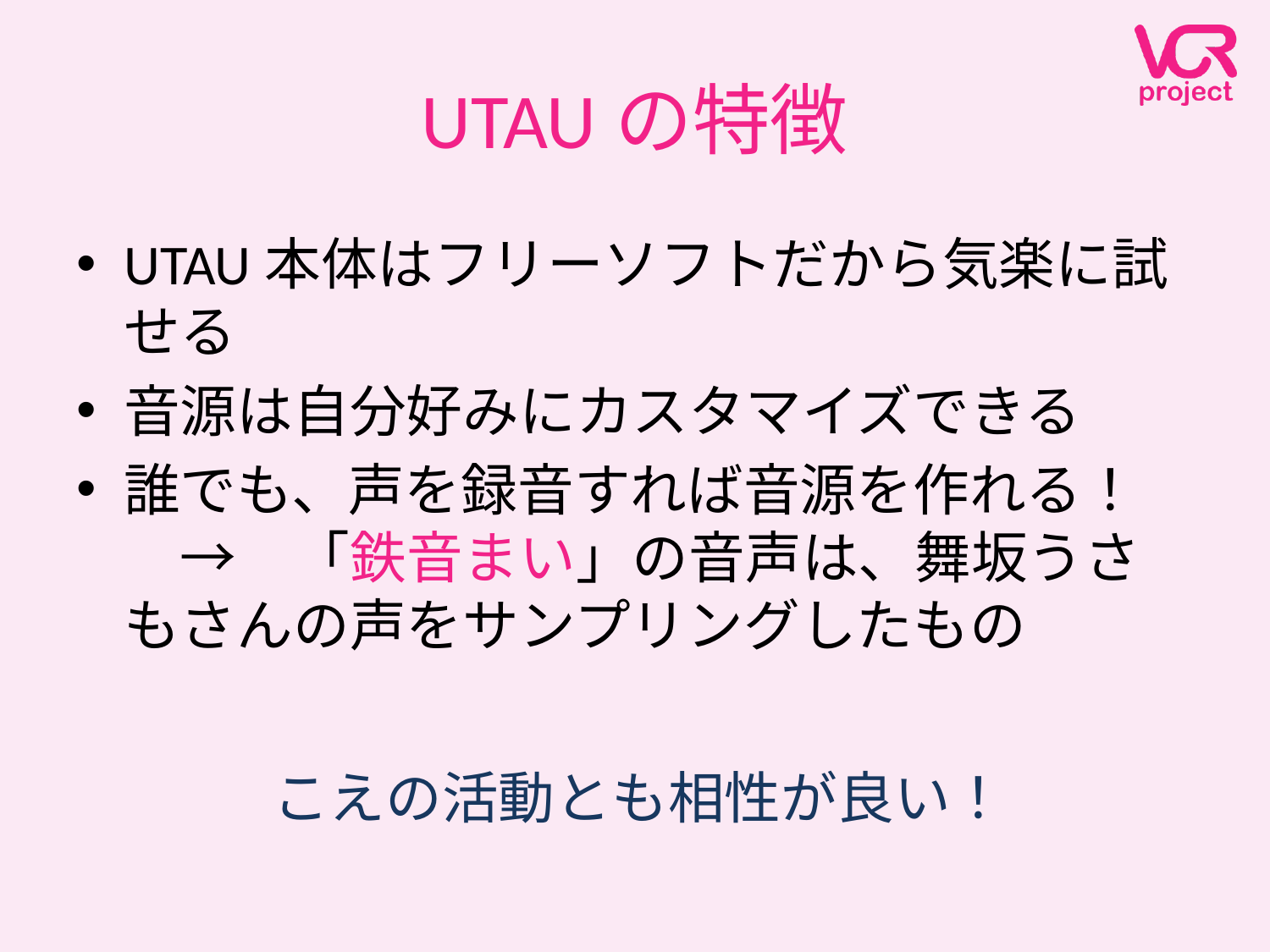

# UTAUの特徴
UTAU本体はフリーソフトだから気楽に試せる
音源は自分好みにカスタマイズできる
誰でも、声を録音すれば音源を作れる！
　→　「鉄音まい」の音声は、舞坂うさもさんの声をサンプリングしたもの

こえの活動とも相性が良い！